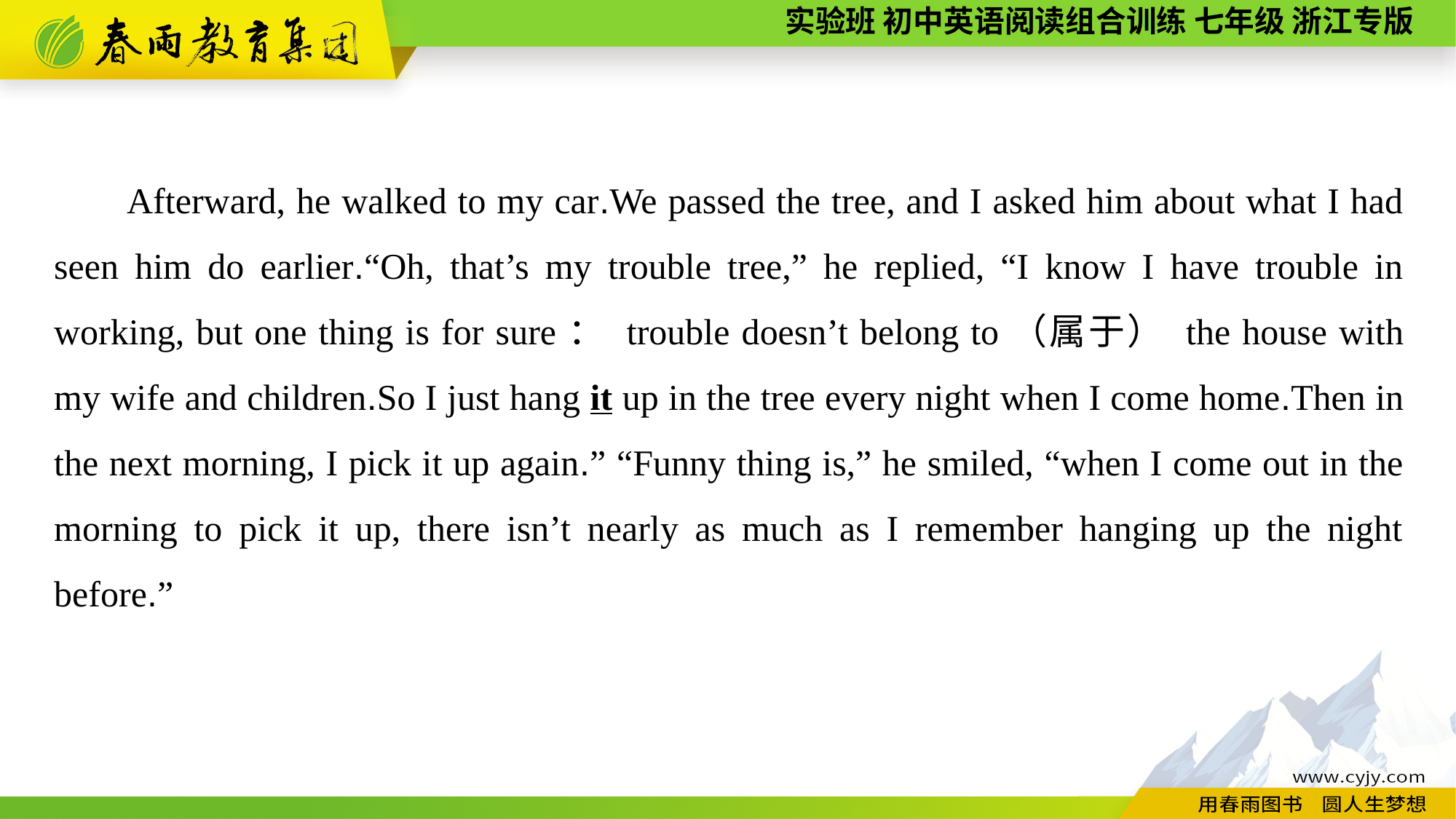

Afterward, he walked to my car.We passed the tree, and I asked him about what I had seen him do earlier.“Oh, that’s my trouble tree,” he replied, “I know I have trouble in working, but one thing is for sure： trouble doesn’t belong to（属于） the house with my wife and children.So I just hang it up in the tree every night when I come home.Then in the next morning, I pick it up again.” “Funny thing is,” he smiled, “when I come out in the morning to pick it up, there isn’t nearly as much as I remember hanging up the night before.”